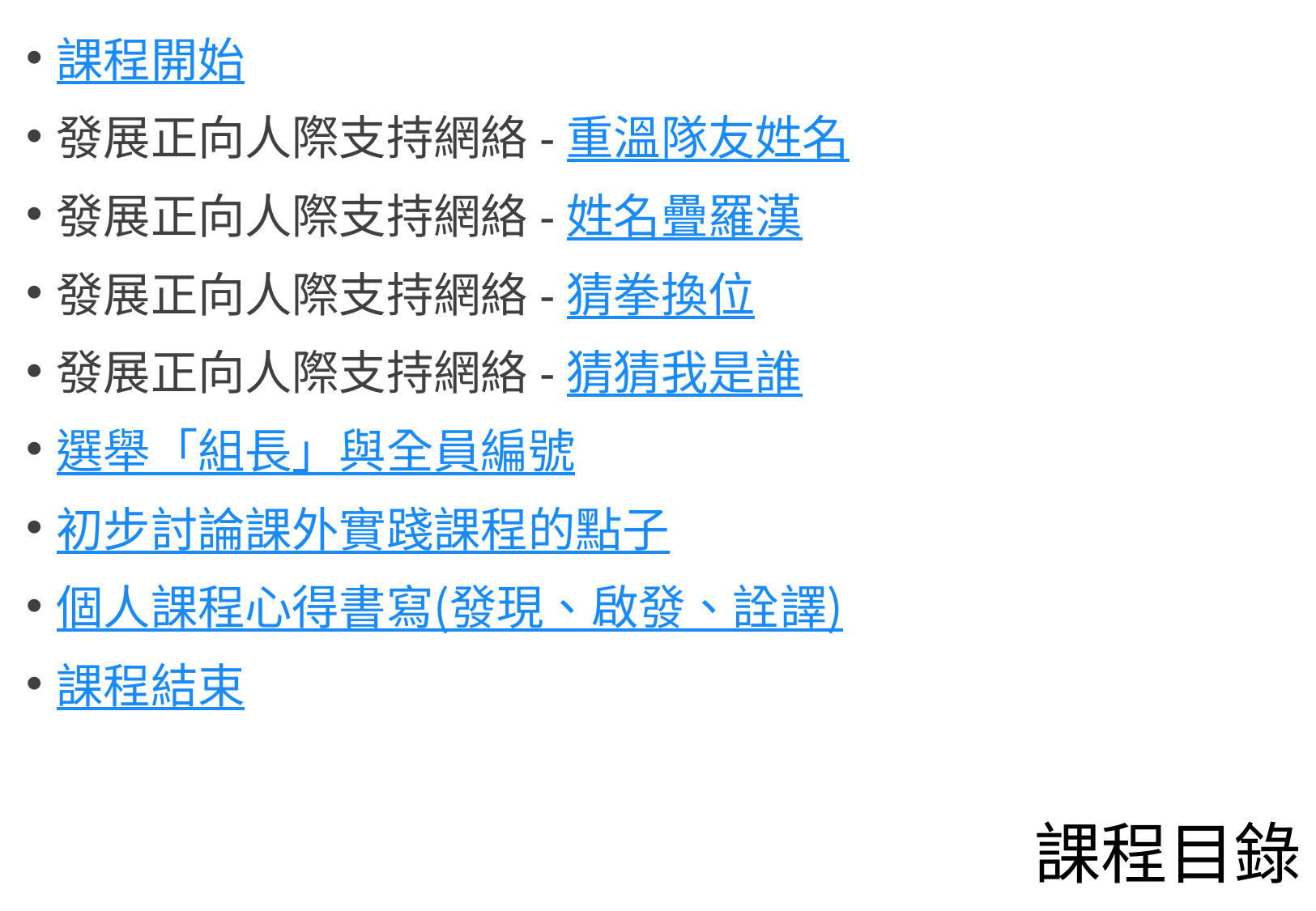

課程開始
發展正向人際支持網絡-重溫隊友姓名
發展正向人際支持網絡-姓名疊羅漢
發展正向人際支持網絡-猜拳換位
發展正向人際支持網絡-猜猜我是誰
選舉「組長」與全員編號
初步討論課外實踐課程的點子
個人課程心得書寫(發現、啟發、詮譯)
課程結束
# 課程目錄